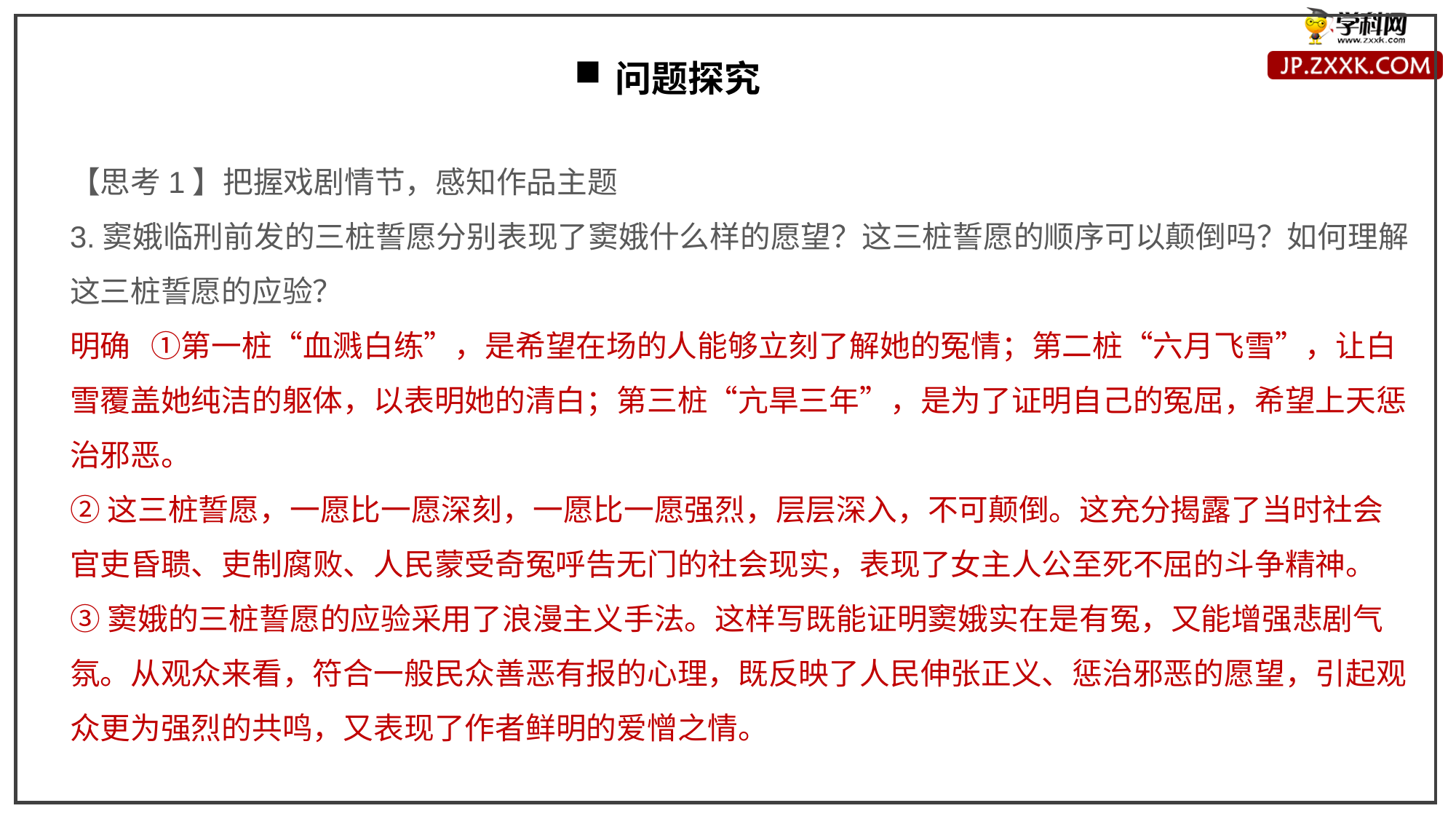

问题探究
【思考1】把握戏剧情节，感知作品主题
3.窦娥临刑前发的三桩誓愿分别表现了窦娥什么样的愿望？这三桩誓愿的顺序可以颠倒吗？如何理解这三桩誓愿的应验？
明确   ①第一桩“血溅白练”，是希望在场的人能够立刻了解她的冤情；第二桩“六月飞雪”，让白雪覆盖她纯洁的躯体，以表明她的清白；第三桩“亢旱三年”，是为了证明自己的冤屈，希望上天惩治邪恶。
②这三桩誓愿，一愿比一愿深刻，一愿比一愿强烈，层层深入，不可颠倒。这充分揭露了当时社会官吏昏聩、吏制腐败、人民蒙受奇冤呼告无门的社会现实，表现了女主人公至死不屈的斗争精神。
③窦娥的三桩誓愿的应验采用了浪漫主义手法。这样写既能证明窦娥实在是有冤，又能增强悲剧气氛。从观众来看，符合一般民众善恶有报的心理，既反映了人民伸张正义、惩治邪恶的愿望，引起观众更为强烈的共鸣，又表现了作者鲜明的爱憎之情。